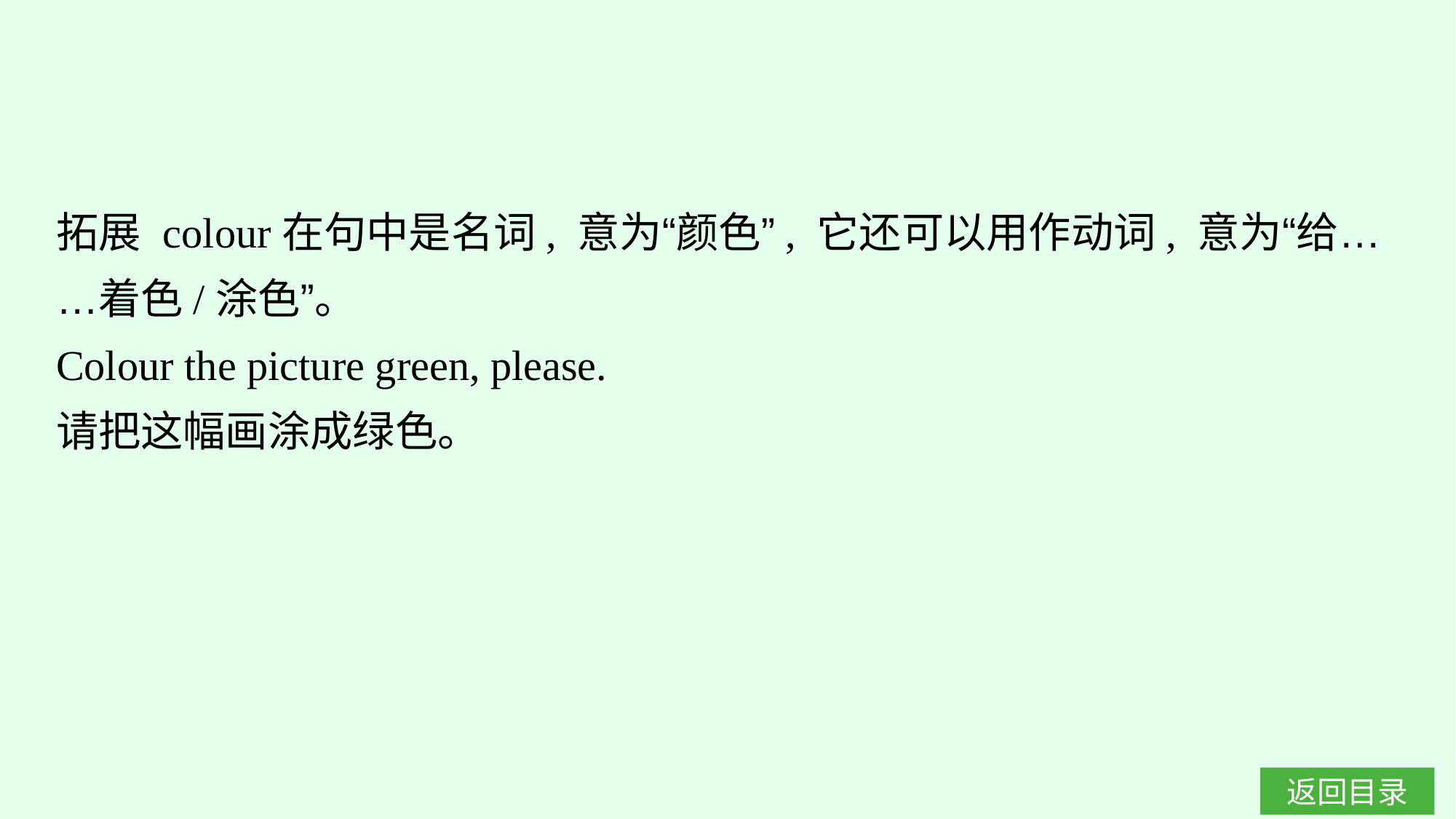

拓展 colour在句中是名词, 意为“颜色”, 它还可以用作动词, 意为“给……着色/涂色”。
Colour the picture green, please.
请把这幅画涂成绿色。